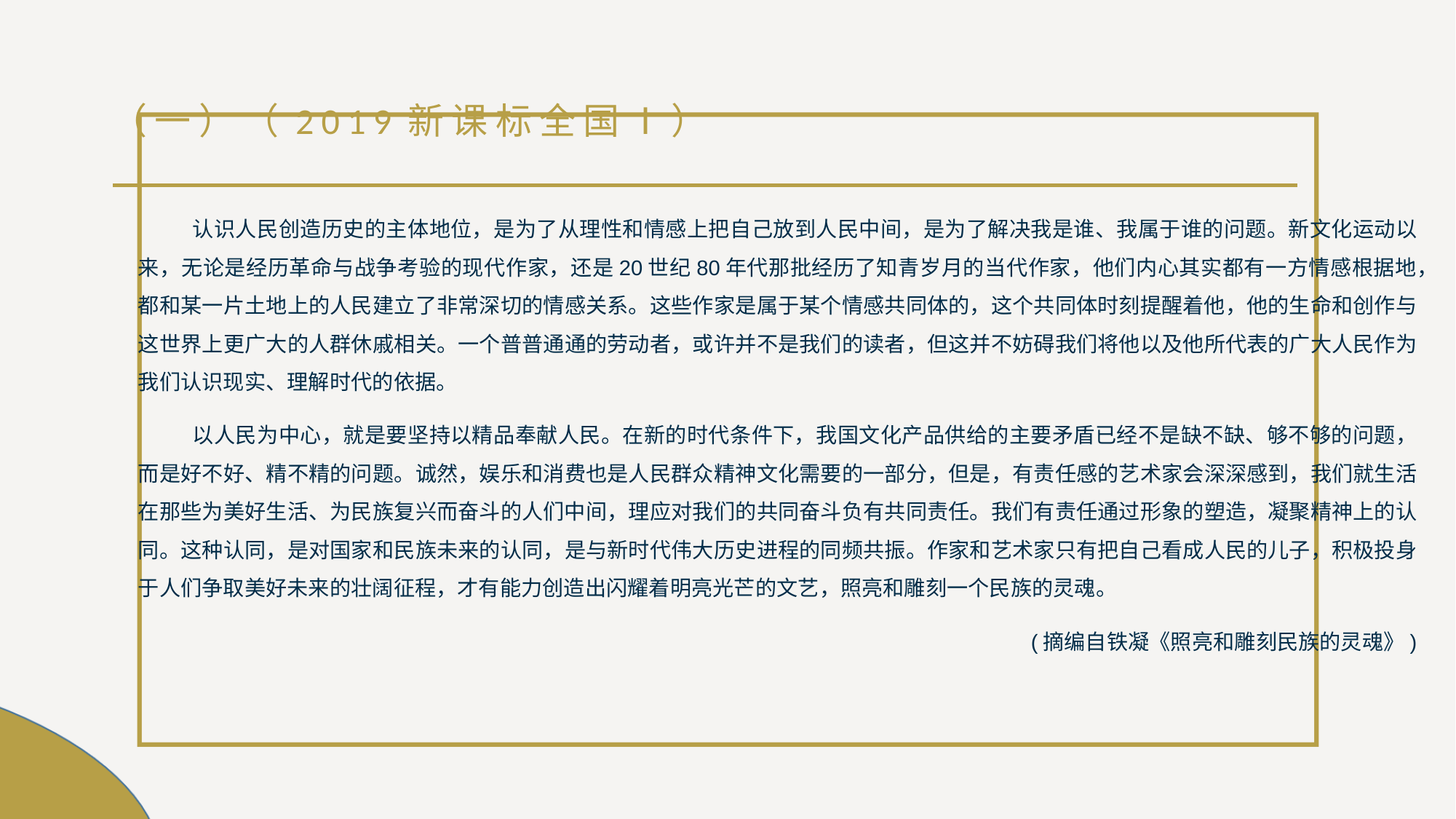

# （一）（2019新课标全国Ⅰ）
认识人民创造历史的主体地位，是为了从理性和情感上把自己放到人民中间，是为了解决我是谁、我属于谁的问题。新文化运动以来，无论是经历革命与战争考验的现代作家，还是20世纪80年代那批经历了知青岁月的当代作家，他们内心其实都有一方情感根据地，都和某一片土地上的人民建立了非常深切的情感关系。这些作家是属于某个情感共同体的，这个共同体时刻提醒着他，他的生命和创作与这世界上更广大的人群休戚相关。一个普普通通的劳动者，或许并不是我们的读者，但这并不妨碍我们将他以及他所代表的广大人民作为我们认识现实、理解时代的依据。
以人民为中心，就是要坚持以精品奉献人民。在新的时代条件下，我国文化产品供给的主要矛盾已经不是缺不缺、够不够的问题，而是好不好、精不精的问题。诚然，娱乐和消费也是人民群众精神文化需要的一部分，但是，有责任感的艺术家会深深感到，我们就生活在那些为美好生活、为民族复兴而奋斗的人们中间，理应对我们的共同奋斗负有共同责任。我们有责任通过形象的塑造，凝聚精神上的认同。这种认同，是对国家和民族未来的认同，是与新时代伟大历史进程的同频共振。作家和艺术家只有把自己看成人民的儿子，积极投身于人们争取美好未来的壮阔征程，才有能力创造出闪耀着明亮光芒的文艺，照亮和雕刻一个民族的灵魂。
(摘编自铁凝《照亮和雕刻民族的灵魂》)